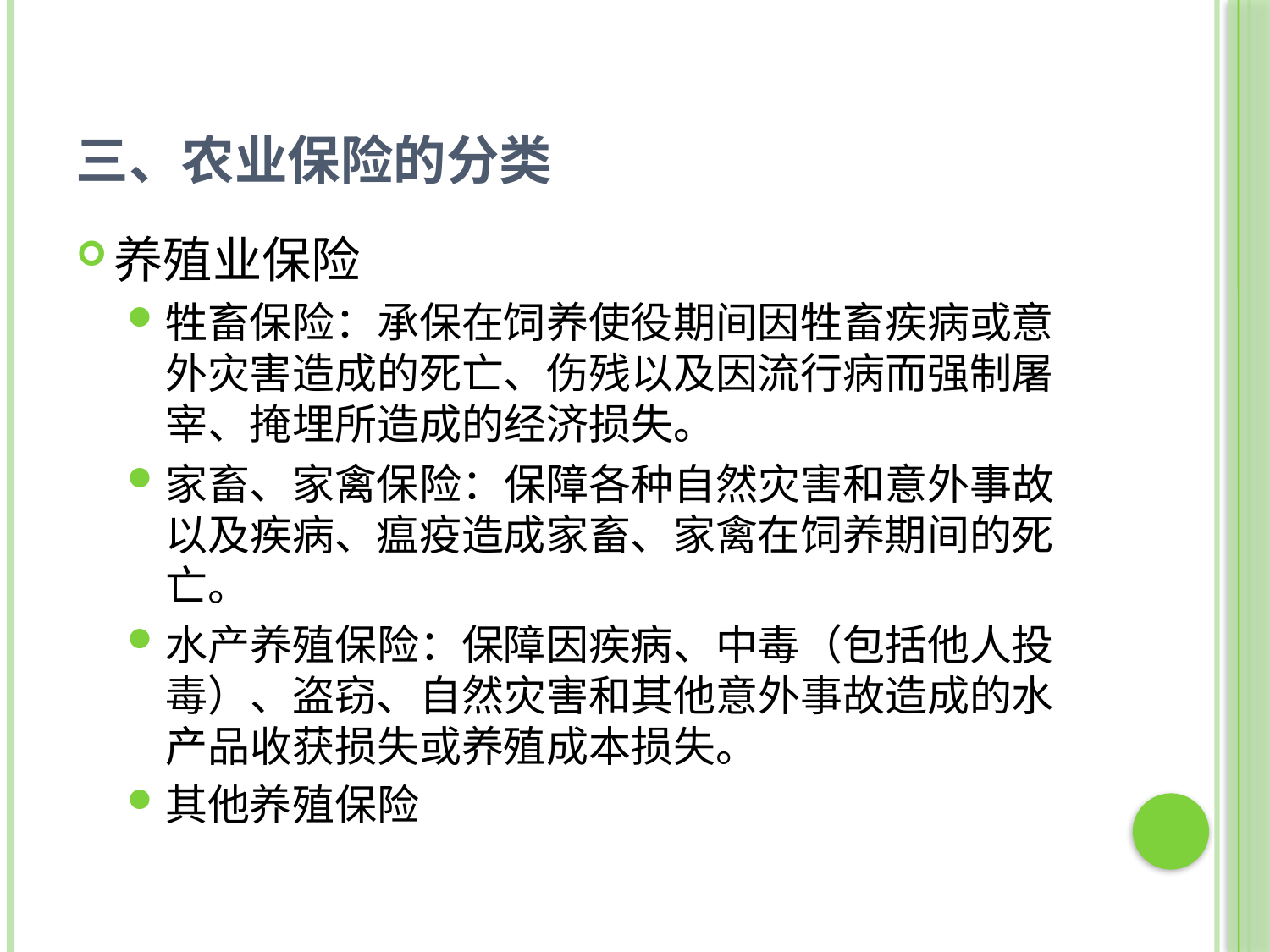

# 三、农业保险的分类
养殖业保险
牲畜保险：承保在饲养使役期间因牲畜疾病或意外灾害造成的死亡、伤残以及因流行病而强制屠宰、掩埋所造成的经济损失。
家畜、家禽保险：保障各种自然灾害和意外事故以及疾病、瘟疫造成家畜、家禽在饲养期间的死亡。
水产养殖保险：保障因疾病、中毒（包括他人投毒）、盗窃、自然灾害和其他意外事故造成的水产品收获损失或养殖成本损失。
其他养殖保险